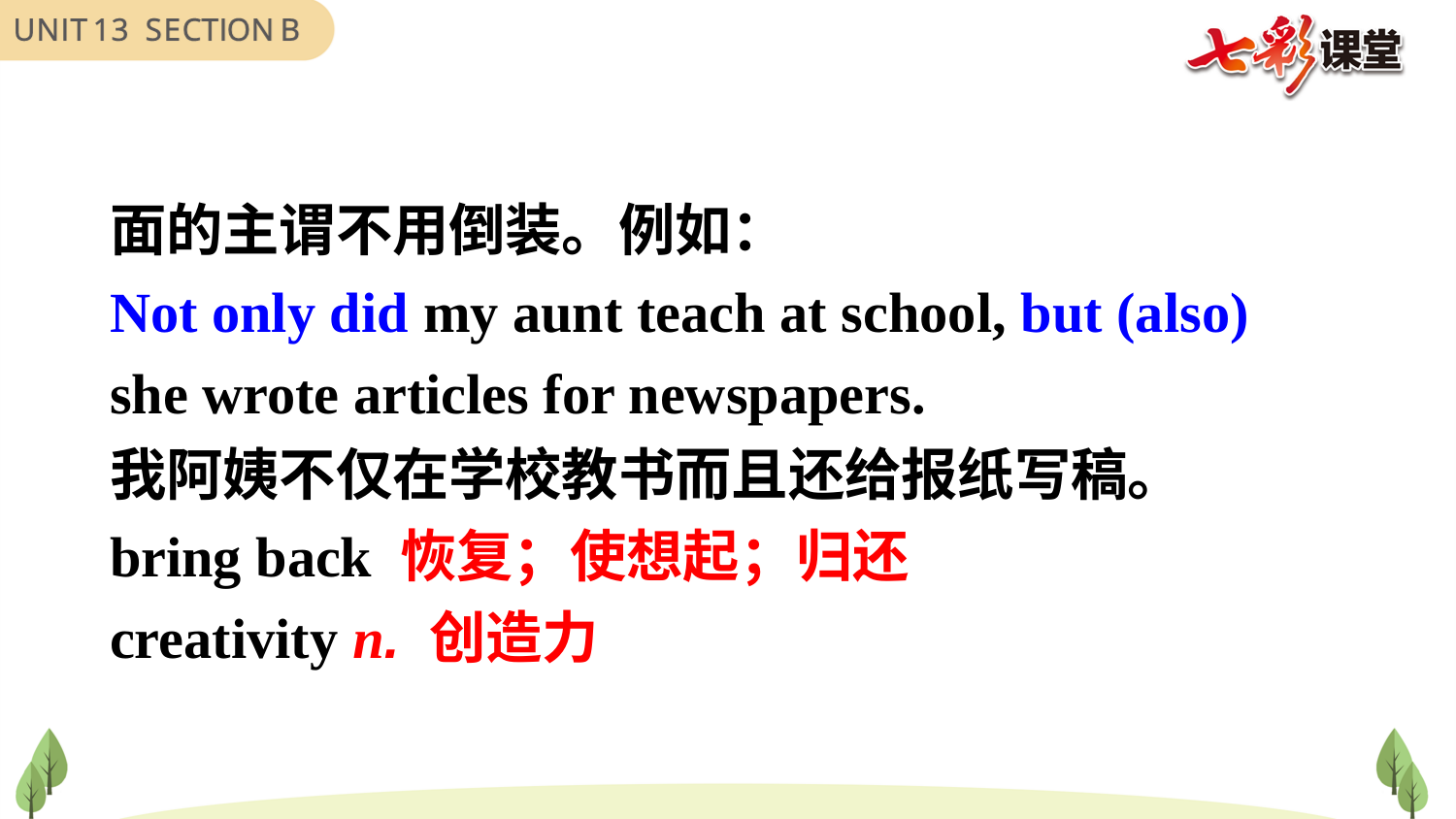

面的主谓不用倒装。例如：
Not only did my aunt teach at school, but (also) she wrote articles for newspapers.
我阿姨不仅在学校教书而且还给报纸写稿。
bring back 恢复；使想起；归还
creativity n. 创造力